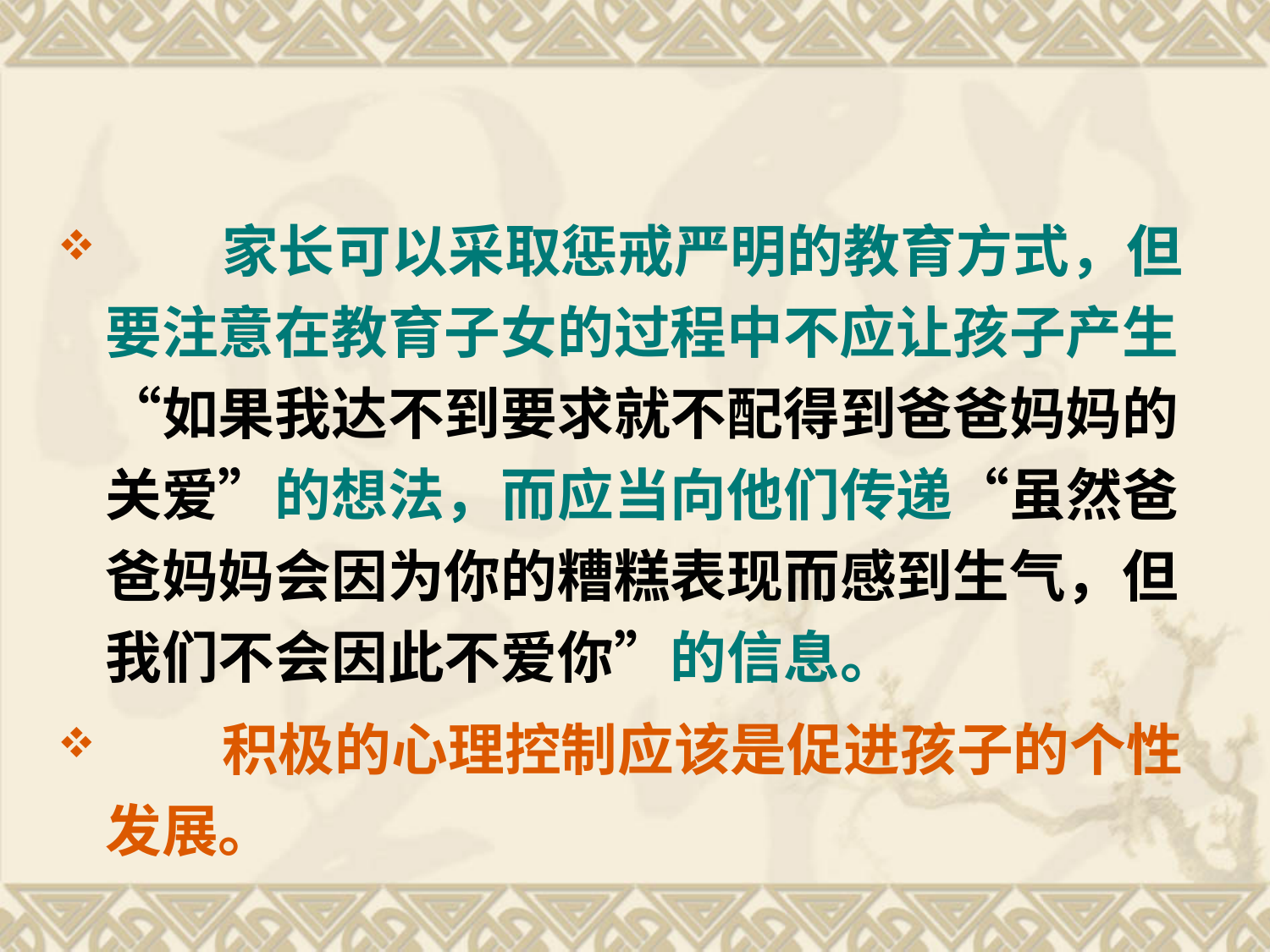

#
        家长可以采取惩戒严明的教育方式，但要注意在教育子女的过程中不应让孩子产生“如果我达不到要求就不配得到爸爸妈妈的关爱”的想法，而应当向他们传递“虽然爸爸妈妈会因为你的糟糕表现而感到生气，但我们不会因此不爱你”的信息。
        积极的心理控制应该是促进孩子的个性发展。